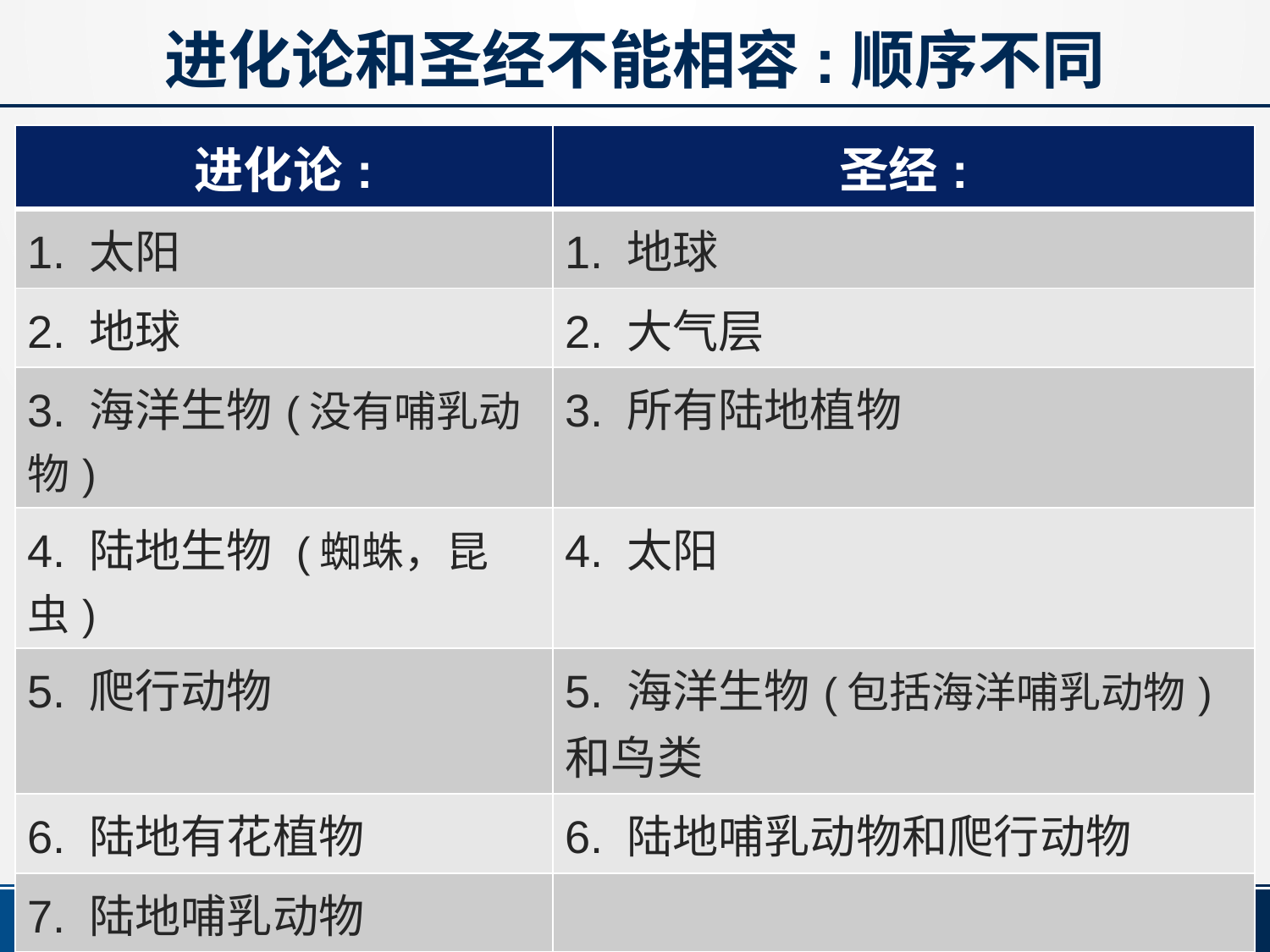

# 进化论和圣经不能相容:顺序不同
| 进化论: | 圣经: |
| --- | --- |
| 1. 太阳 | 1. 地球 |
| 2. 地球 | 2. 大气层 |
| 3. 海洋生物(没有哺乳动物) | 3. 所有陆地植物 |
| 4. 陆地生物 (蜘蛛，昆虫) | 4. 太阳 |
| 5. 爬行动物 | 5. 海洋生物(包括海洋哺乳动物)和鸟类 |
| 6. 陆地有花植物 | 6. 陆地哺乳动物和爬行动物 |
| 7. 陆地哺乳动物 |  |
| 8. 鸟类 |  |
| 9. 海洋哺乳动物 |  |